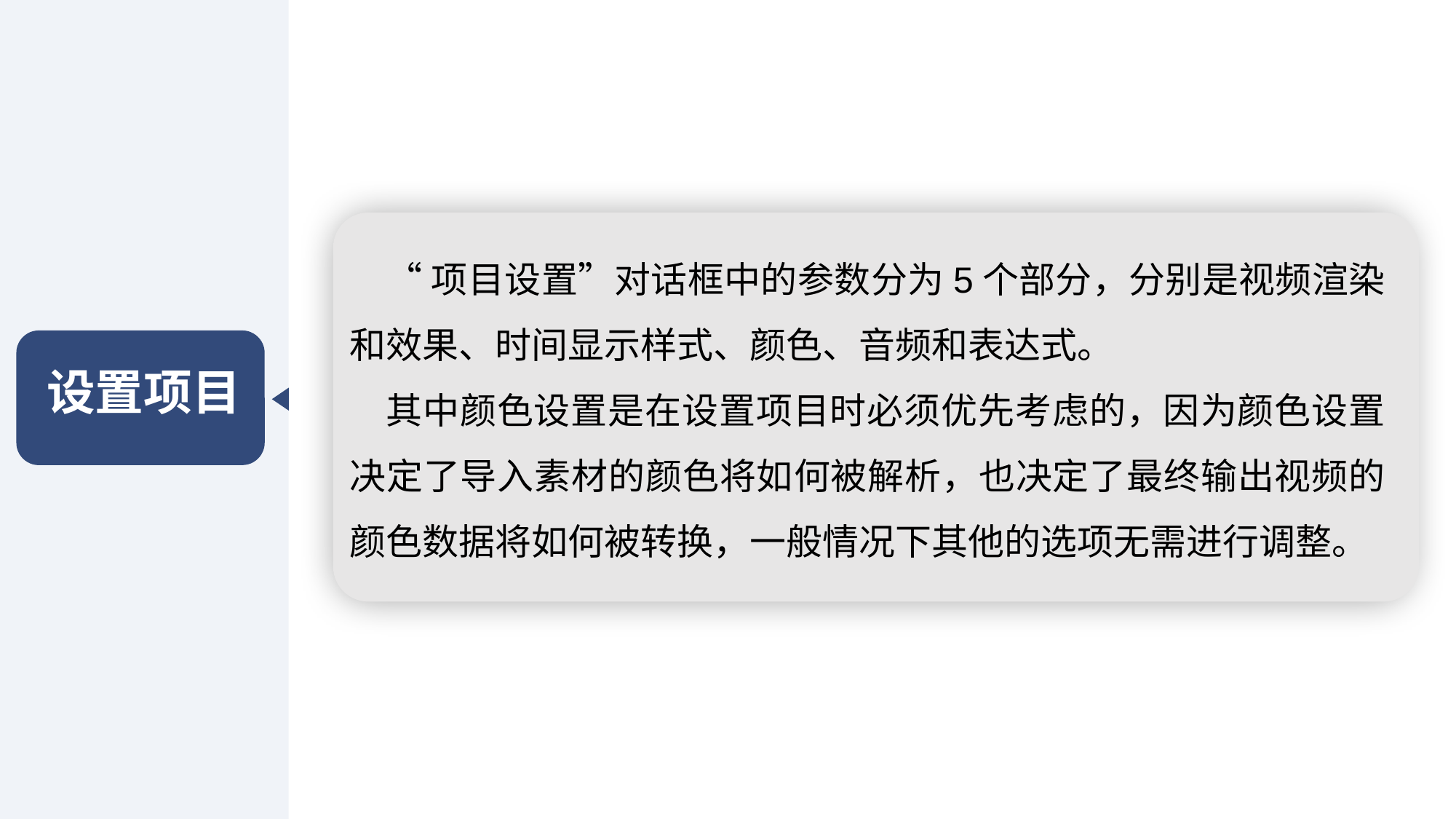

“项目设置”对话框中的参数分为5个部分，分别是视频渲染和效果、时间显示样式、颜色、音频和表达式。
其中颜色设置是在设置项目时必须优先考虑的，因为颜色设置决定了导入素材的颜色将如何被解析，也决定了最终输出视频的颜色数据将如何被转换，一般情况下其他的选项无需进行调整。

设置项目